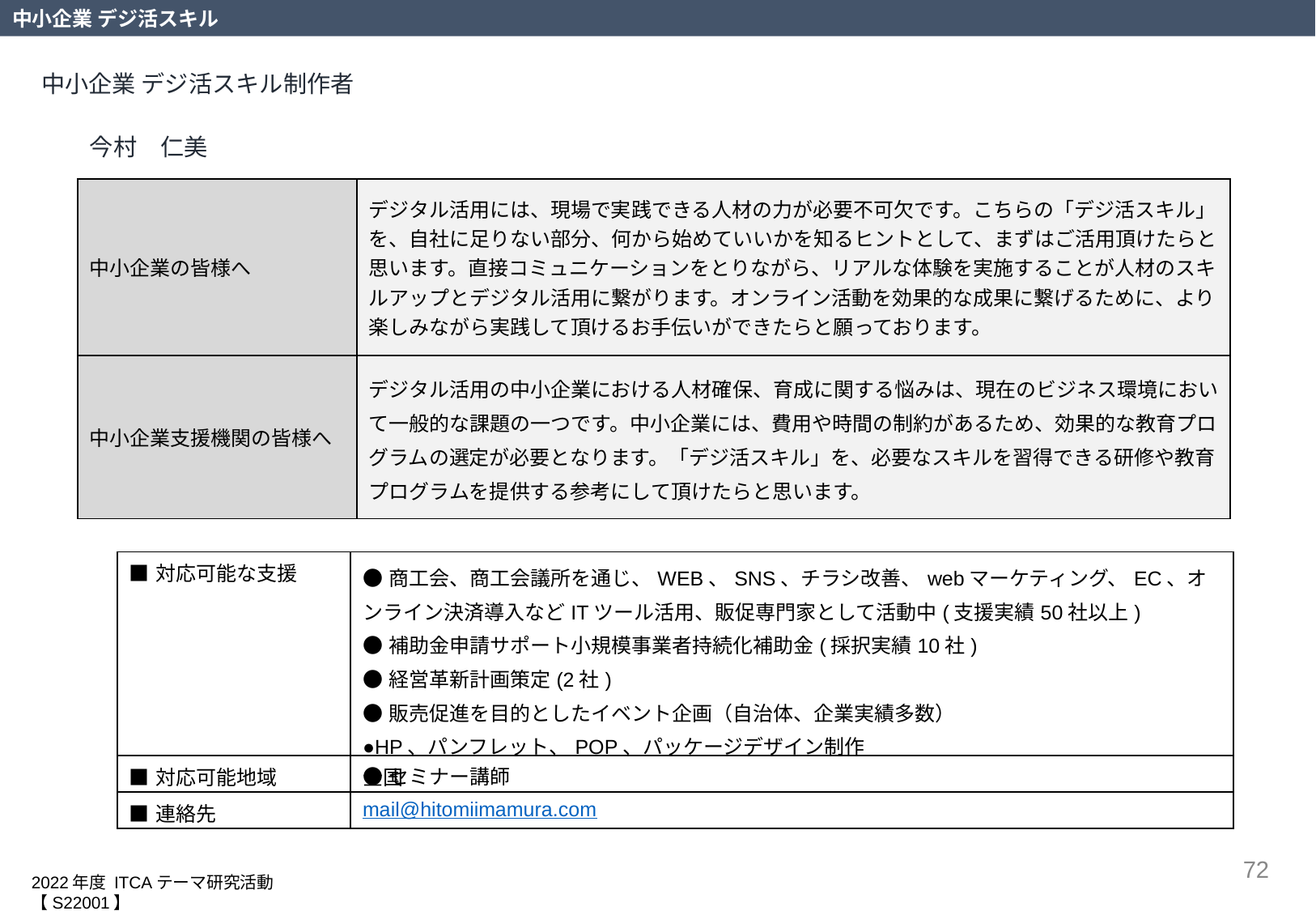

中小企業 デジ活スキル
中小企業 デジ活スキル制作者
今村　仁美
| 中小企業の皆様へ | デジタル活用には、現場で実践できる人材の力が必要不可欠です。こちらの「デジ活スキル」を、自社に足りない部分、何から始めていいかを知るヒントとして、まずはご活用頂けたらと思います。直接コミュニケーションをとりながら、リアルな体験を実施することが人材のスキルアップとデジタル活用に繋がります。オンライン活動を効果的な成果に繋げるために、より楽しみながら実践して頂けるお手伝いができたらと願っております。 |
| --- | --- |
| 中小企業支援機関の皆様へ | デジタル活用の中小企業における人材確保、育成に関する悩みは、現在のビジネス環境において一般的な課題の一つです。中小企業には、費用や時間の制約があるため、効果的な教育プログラムの選定が必要となります。「デジ活スキル」を、必要なスキルを習得できる研修や教育プログラムを提供する参考にして頂けたらと思います。 |
| ■対応可能な支援 | ●商工会、商工会議所を通じ、WEB、SNS、チラシ改善、webマーケティング、EC、オンライン決済導入などITツール活用、販促専門家として活動中(支援実績50社以上) ●補助金申請サポート小規模事業者持続化補助金(採択実績10社) ●経営革新計画策定(2社) ●販売促進を目的としたイベント企画（自治体、企業実績多数） ●HP、パンフレット、POP、パッケージデザイン制作 ●セミナー講師 |
| --- | --- |
| ■対応可能地域 | 全国 |
| ■連絡先 | mail@hitomiimamura.com |
72